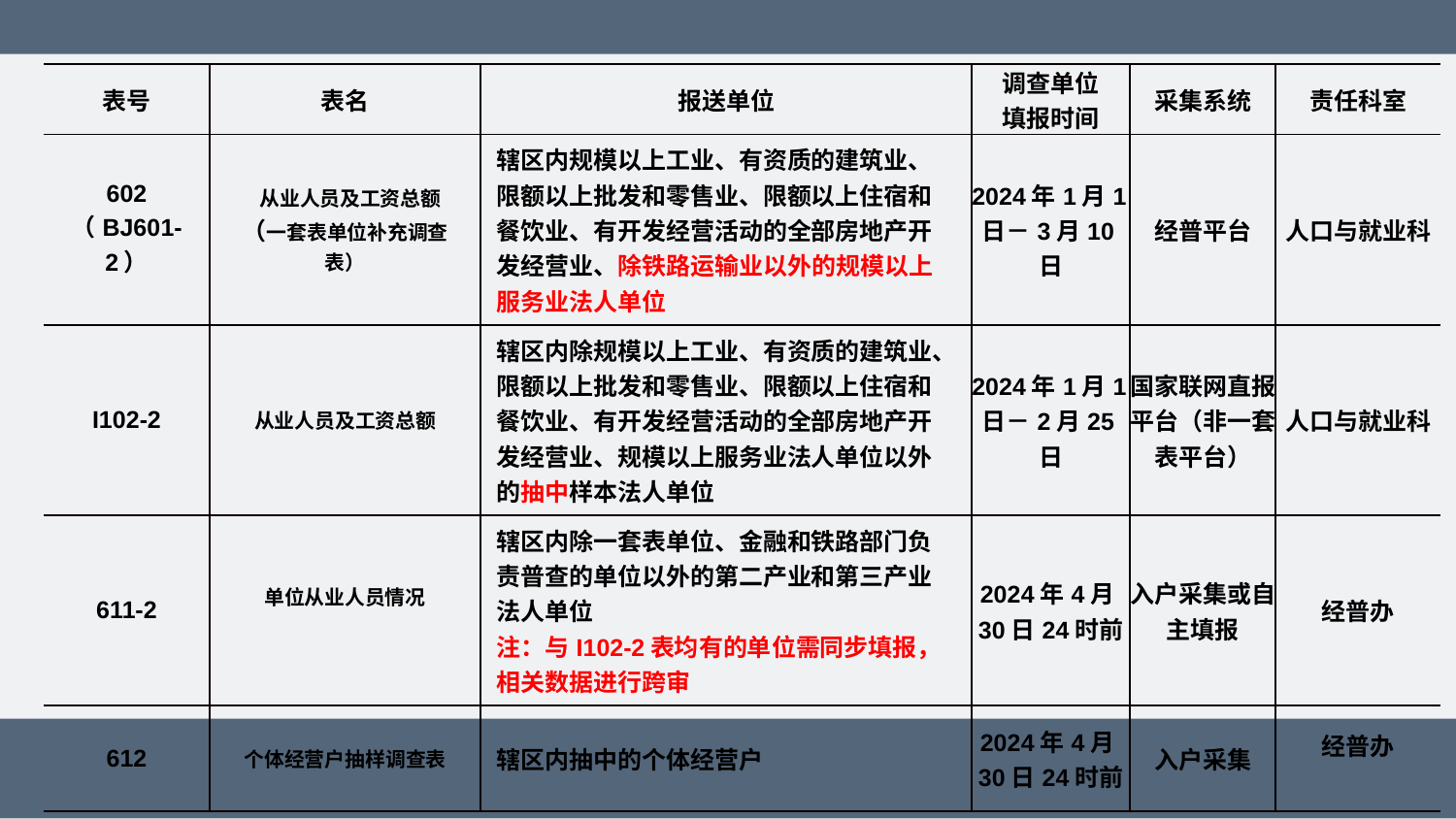

| 表号 | 表名 | 报送单位 | 调查单位 填报时间 | 采集系统 | 责任科室 |
| --- | --- | --- | --- | --- | --- |
| 602 （BJ601-2） | 从业人员及工资总额 （一套表单位补充调查表） | 辖区内规模以上工业、有资质的建筑业、限额以上批发和零售业、限额以上住宿和餐饮业、有开发经营活动的全部房地产开发经营业、除铁路运输业以外的规模以上服务业法人单位 | 2024年1月1日－3月10日 | 经普平台 | 人口与就业科 |
| I102-2 | 从业人员及工资总额 | 辖区内除规模以上工业、有资质的建筑业、限额以上批发和零售业、限额以上住宿和餐饮业、有开发经营活动的全部房地产开发经营业、规模以上服务业法人单位以外的抽中样本法人单位 | 2024年1月1日－2月25日 | 国家联网直报平台（非一套表平台） | 人口与就业科 |
| 611-2 | 单位从业人员情况 | 辖区内除一套表单位、金融和铁路部门负责普查的单位以外的第二产业和第三产业法人单位 注：与I102-2表均有的单位需同步填报，相关数据进行跨审 | 2024年4月30日24时前 | 入户采集或自主填报 | 经普办 |
| 612 | 个体经营户抽样调查表 | 辖区内抽中的个体经营户 | 2024年4月30日24时前 | 入户采集 | 经普办 |